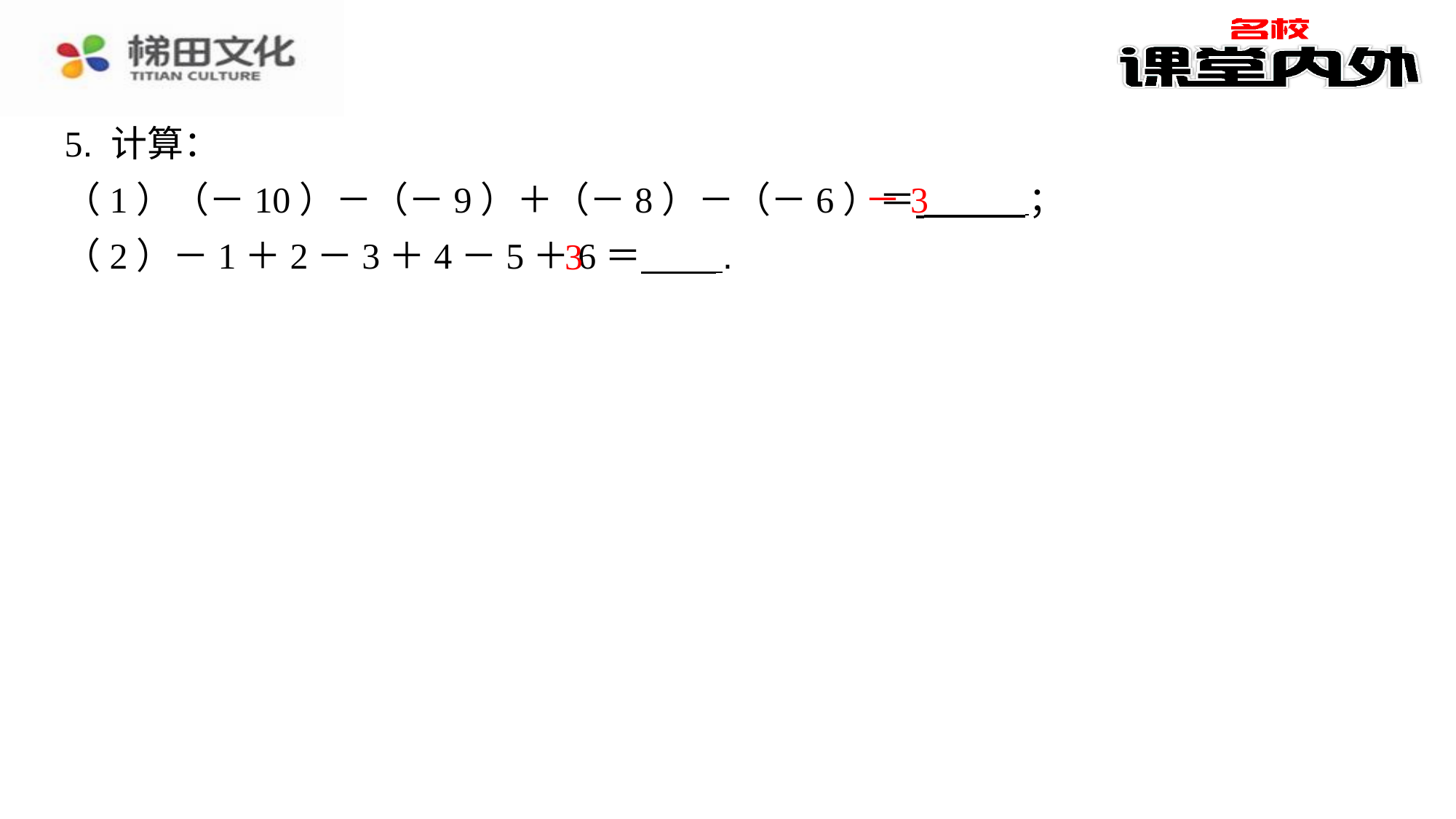

5. 计算：
（1）（－10）－（－9）＋（－8）－（－6）＝                 ⁠；
（2）－1＋2－3＋4－5＋6＝            ⁠.
​　－3
​　3